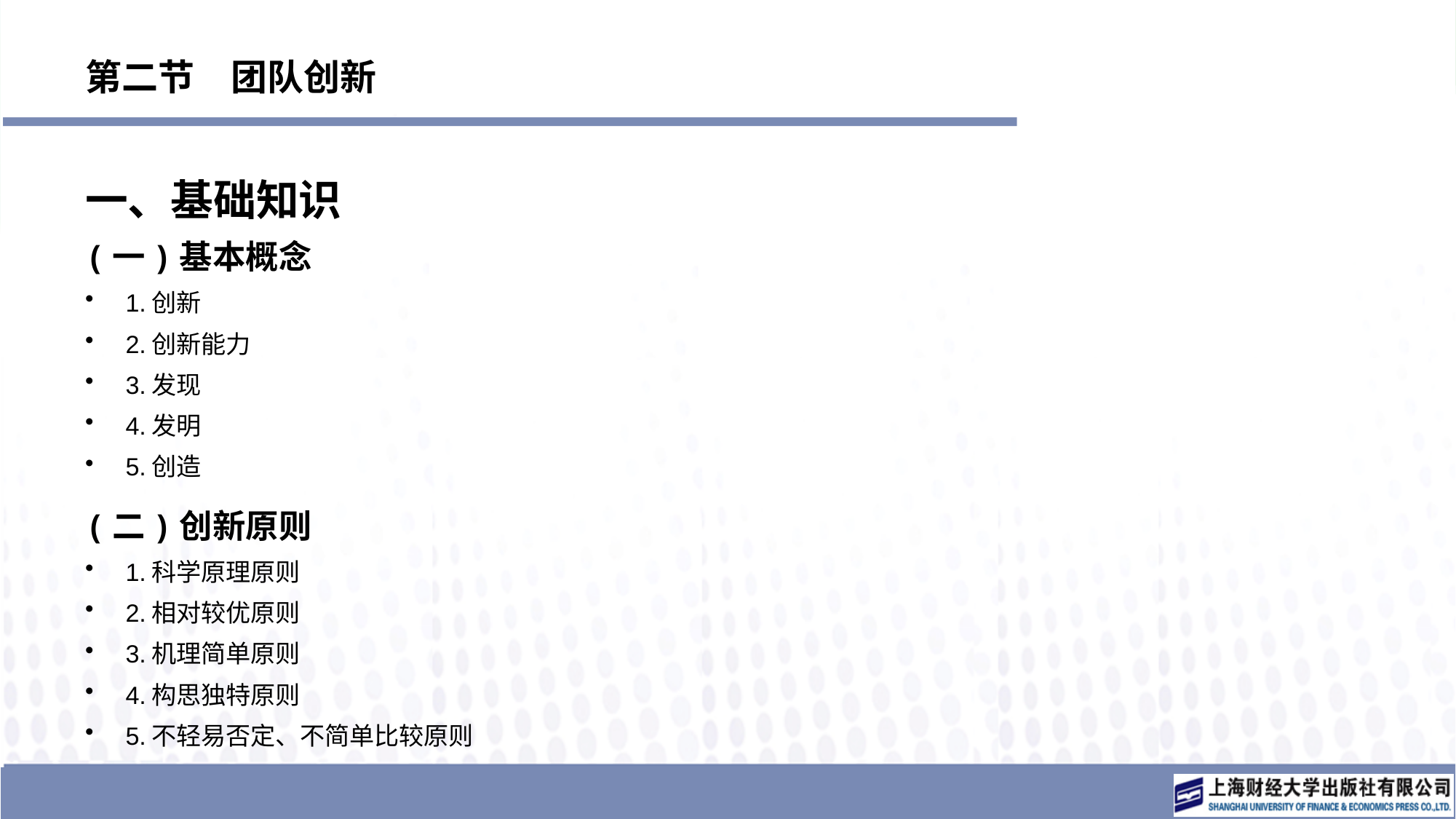

# 第二节　团队创新
一、基础知识
(一)基本概念
1.创新
2.创新能力
3.发现
4.发明
5.创造
(二)创新原则
1.科学原理原则
2.相对较优原则
3.机理简单原则
4.构思独特原则
5.不轻易否定、不简单比较原则